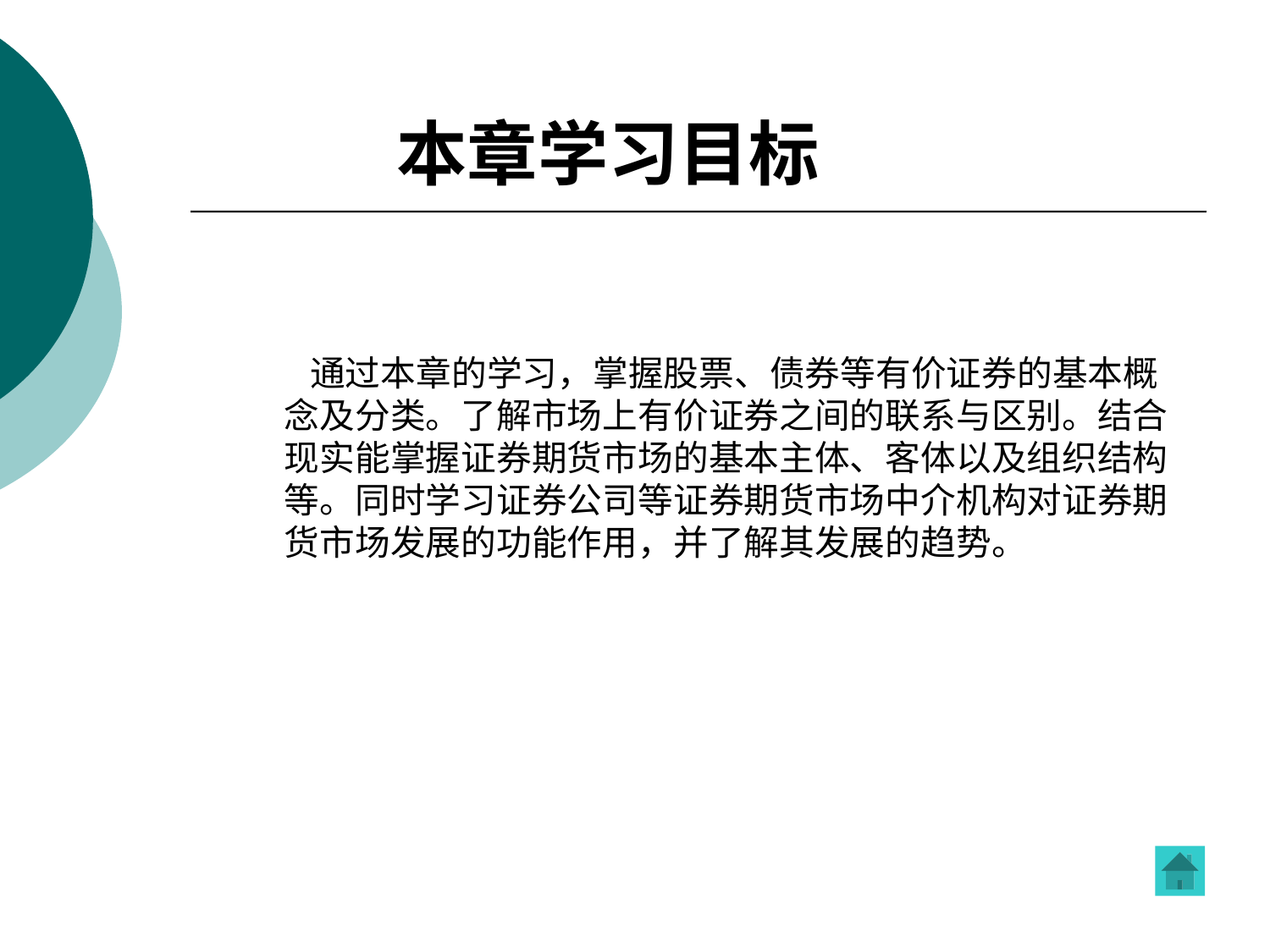

# 本章学习目标

            通过本章的学习，掌握股票、债券等有价证券的基本概念及分类。了解市场上有价证券之间的联系与区别。结合现实能掌握证券期货市场的基本主体、客体以及组织结构等。同时学习证券公司等证券期货市场中介机构对证券期货市场发展的功能作用，并了解其发展的趋势。